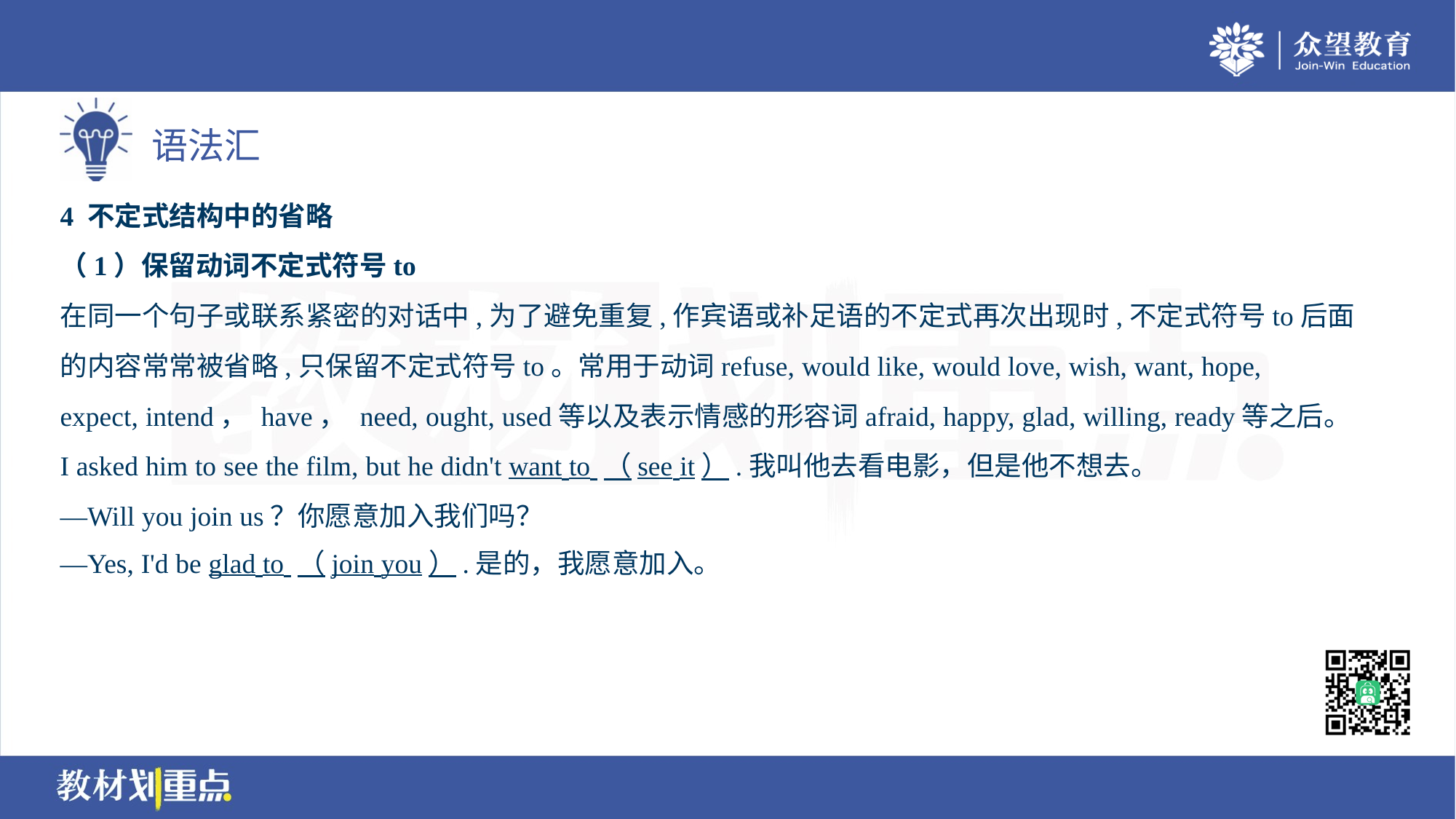

4 不定式结构中的省略
（1）保留动词不定式符号to
在同一个句子或联系紧密的对话中,为了避免重复,作宾语或补足语的不定式再次出现时,不定式符号to后面
的内容常常被省略,只保留不定式符号to。常用于动词refuse, would like, would love, wish, want, hope,
expect, intend， have， need, ought, used等以及表示情感的形容词afraid, happy, glad, willing, ready等之后。
I asked him to see the film, but he didn't want to （see it）.我叫他去看电影，但是他不想去。
—Will you join us？你愿意加入我们吗？
—Yes, I'd be glad to （join you）.是的，我愿意加入。